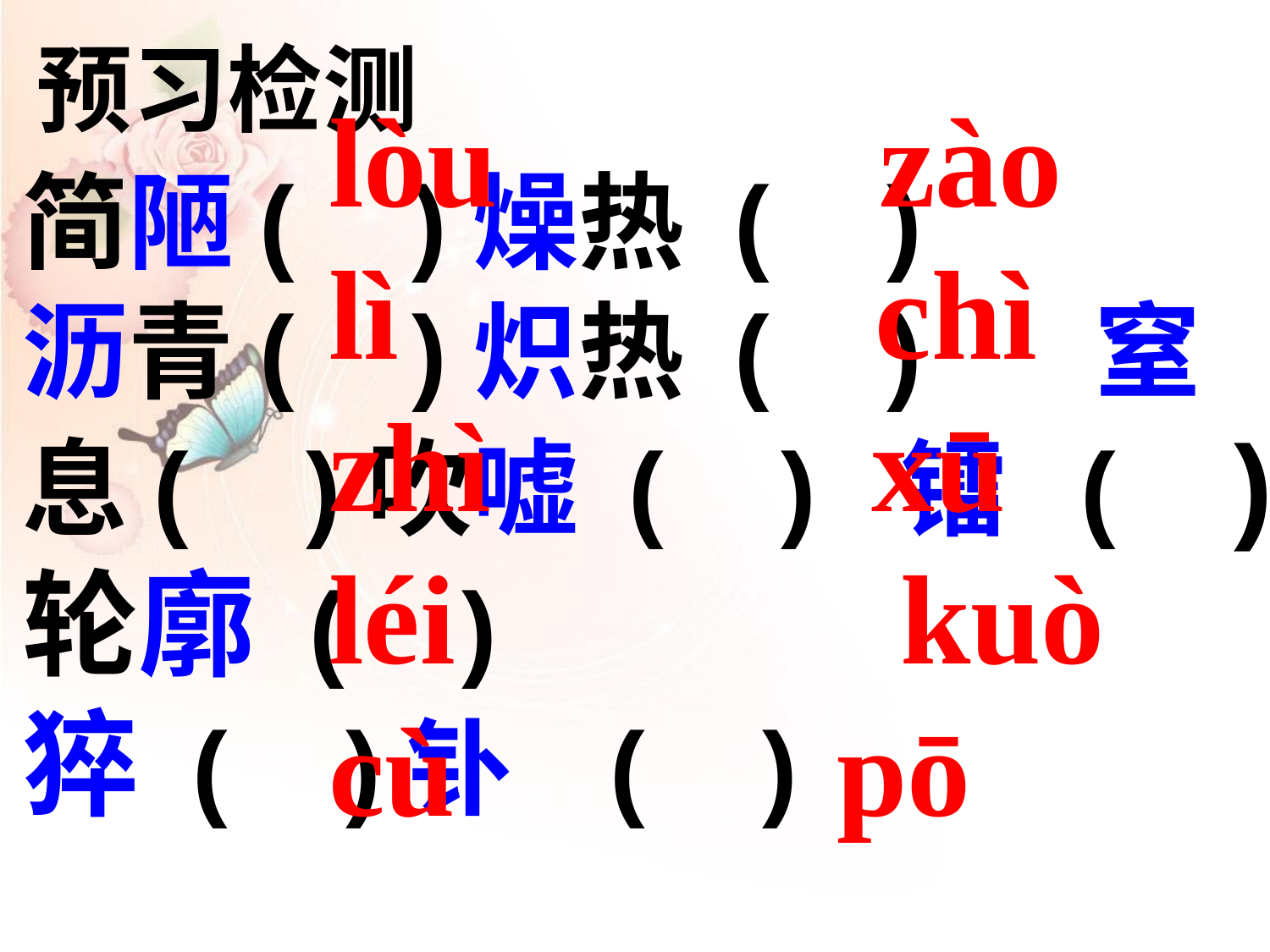

预习检测
lòu            zào
lì               chì
zhì            xū
léi              kuò
cù            pō

简陋(    )燥热 (    )
沥青(    )炽热 (    )     窒息(    )吹嘘 (    )  镭  (    )轮廓 (    )
猝 (    )钋   (    )